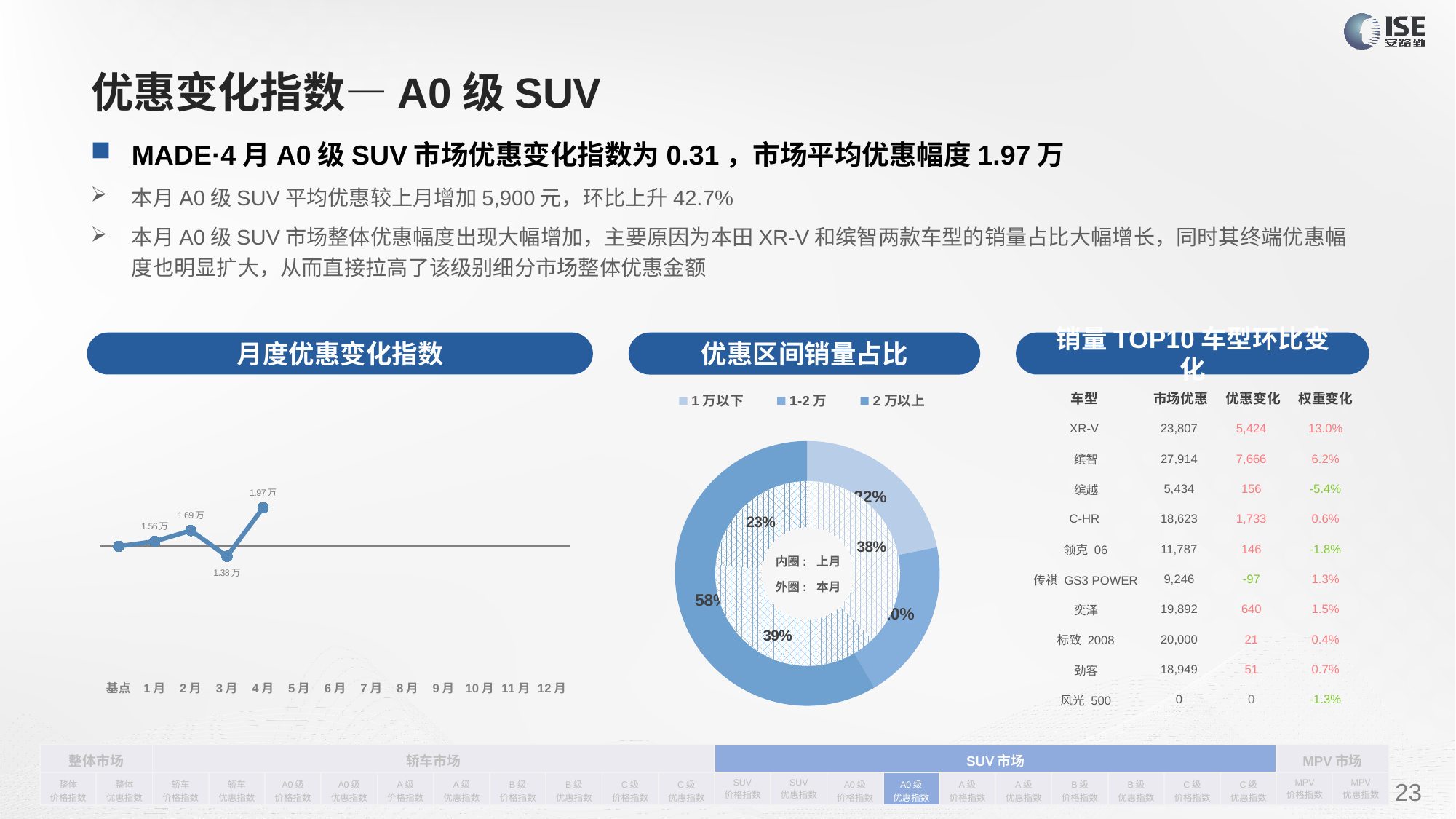

# 优惠变化指数—A0级SUV
MADE·4月A0级SUV市场优惠变化指数为0.31，市场平均优惠幅度1.97万
本月A0级SUV平均优惠较上月增加5,900元，环比上升42.7%
本月A0级SUV市场整体优惠幅度出现大幅增加，主要原因为本田XR-V和缤智两款车型的销量占比大幅增长，同时其终端优惠幅度也明显扩大，从而直接拉高了该级别细分市场整体优惠金额
月度优惠变化指数

销量TOP10车型环比变化

优惠区间销量占比

| 车型 | 市场优惠 | 优惠变化 | 权重变化 |
| --- | --- | --- | --- |
| XR-V | 23,807 | 5,424 | 13.0% |
| 缤智 | 27,914 | 7,666 | 6.2% |
| 缤越 | 5,434 | 156 | -5.4% |
| C-HR | 18,623 | 1,733 | 0.6% |
| 领克 06 | 11,787 | 146 | -1.8% |
| 传祺 GS3 POWER | 9,246 | -97 | 1.3% |
| 奕泽 | 19,892 | 640 | 1.5% |
| 标致 2008 | 20,000 | 21 | 0.4% |
| 劲客 | 18,949 | 51 | 0.7% |
| 风光 500 | 0 | 0 | -1.3% |

### Chart

| Category | 销量 |
|---|---|
| 1万以下 | 8423.0 |
| 1-2万 | 7608.0 |
| 2万以上 | 22552.0 |

### Chart

| Category | Y2022 |
|---|---|
| 基点 | 0.0 |
| 1月 | 0.04 |
| 2月 | 0.1266511790767868 |
| 3月 | -0.08 |
| 4月 | 0.31 |
| 5月 | None |
| 6月 | None |
| 7月 | None |
| 8月 | None |
| 9月 | None |
| 10月 | None |
| 11月 | None |
| 12月 | None |

### Chart

| Category | 销量 |
|---|---|
| 1万以下 | 23085.0 |
| 1-2万 | 23842.0 |
| 2万以上 | 14363.0 |
内圈:  上月
外圈:  本月
| 整体市场 |  | 轿车市场 |  |  |  |  |  |  |  |  |  | SUV市场 |  |  |  |  |  |  |  |  |  | MPV市场 |  |
| --- | --- | --- | --- | --- | --- | --- | --- | --- | --- | --- | --- | --- | --- | --- | --- | --- | --- | --- | --- | --- | --- | --- | --- |
| 整体 价格指数 | 整体 优惠指数 | 轿车 价格指数 | 轿车 优惠指数 | A0级 价格指数 | A0级 优惠指数 | A级 价格指数 | A级 优惠指数 | B级 价格指数 | B级 优惠指数 | C级 价格指数 | C级 优惠指数 | SUV 价格指数 | SUV 优惠指数 | A0级 价格指数 | A0级 优惠指数 | A级 价格指数 | A级 优惠指数 | B级 价格指数 | B级 优惠指数 | C级 价格指数 | C级 优惠指数 | MPV 价格指数 | MPV 优惠指数 |
请在插入菜单—页眉和页脚中修改此 文本
23